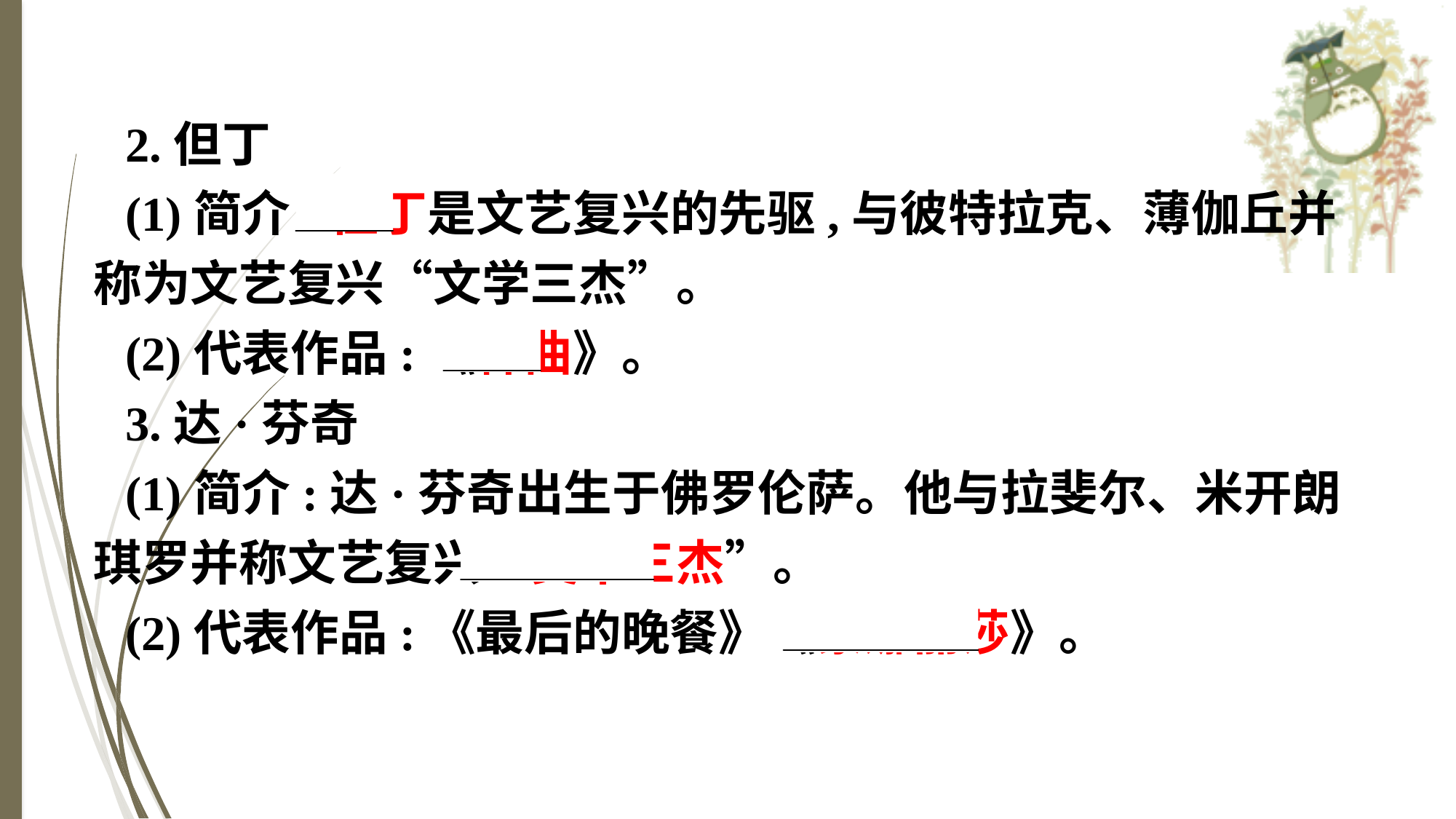

2.但丁
(1)简介:但丁是文艺复兴的先驱,与彼特拉克、薄伽丘并称为文艺复兴“文学三杰”。
(2)代表作品:《神曲》。
3.达·芬奇
(1)简介:达·芬奇出生于佛罗伦萨。他与拉斐尔、米开朗琪罗并称文艺复兴“美术三杰”。
(2)代表作品:《最后的晚餐》《蒙娜丽莎》。